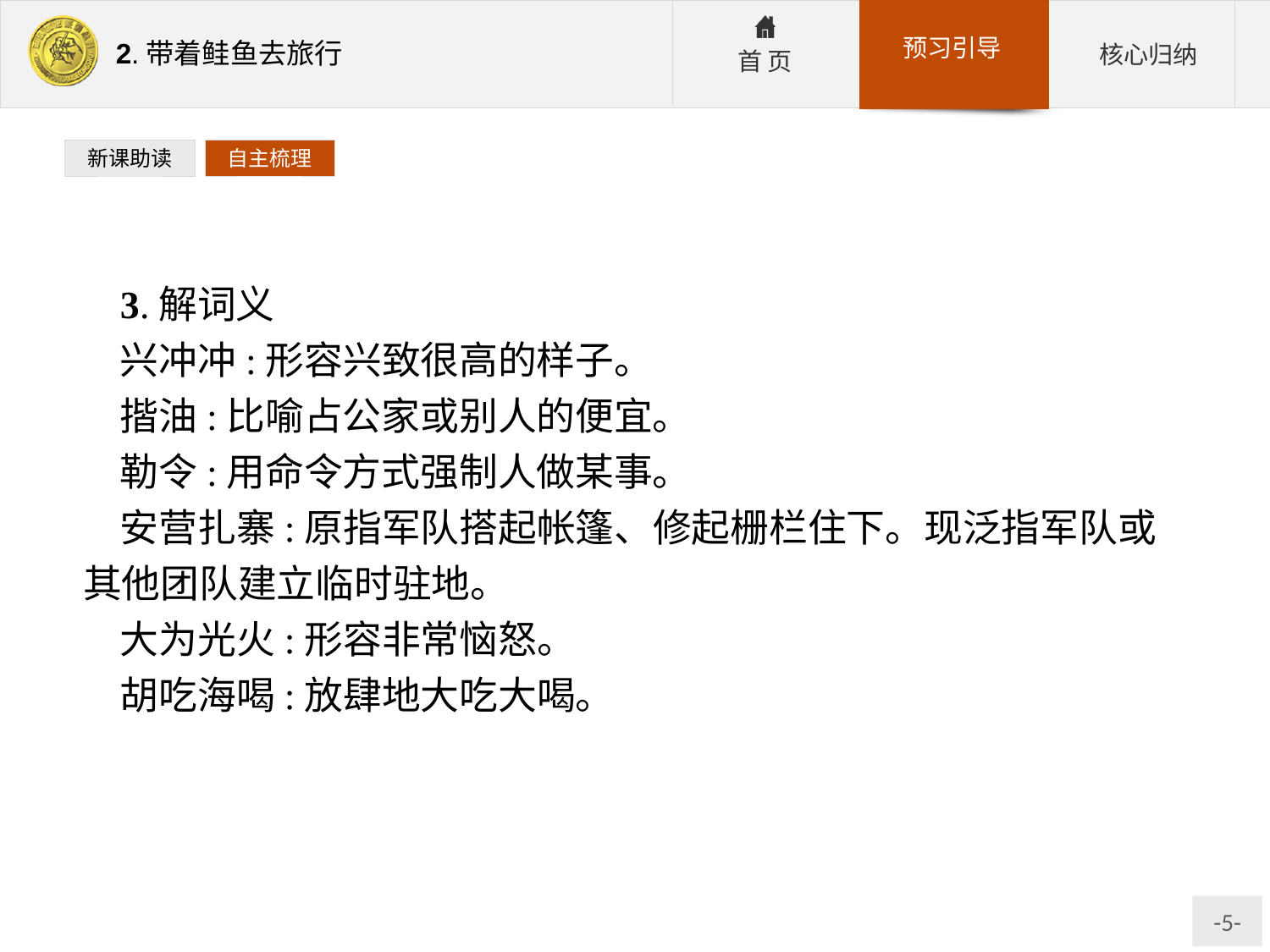

新课助读
自主梳理
3.解词义
兴冲冲:形容兴致很高的样子。
揩油:比喻占公家或别人的便宜。
勒令:用命令方式强制人做某事。
安营扎寨:原指军队搭起帐篷、修起栅栏住下。现泛指军队或其他团队建立临时驻地。
大为光火:形容非常恼怒。
胡吃海喝:放肆地大吃大喝。